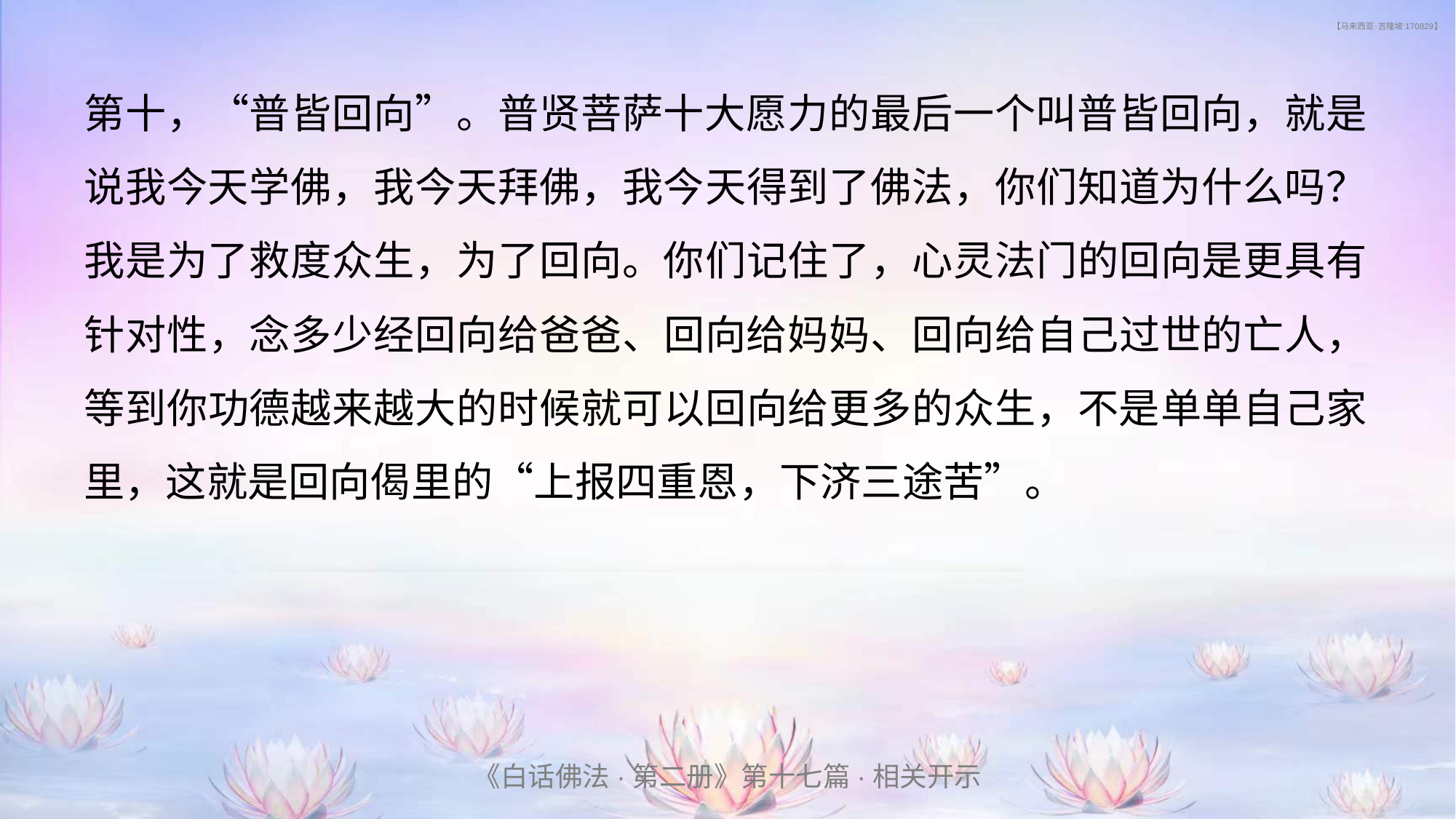

# 【马来西亚·吉隆坡 170829】
第十，“普皆回向”。普贤菩萨十大愿力的最后一个叫普皆回向，就是说我今天学佛，我今天拜佛，我今天得到了佛法，你们知道为什么吗？我是为了救度众生，为了回向。你们记住了，心灵法门的回向是更具有针对性，念多少经回向给爸爸、回向给妈妈、回向给自己过世的亡人，等到你功德越来越大的时候就可以回向给更多的众生，不是单单自己家里，这就是回向偈里的“上报四重恩，下济三途苦”。
《白话佛法·第二册》第十七篇·相关开示